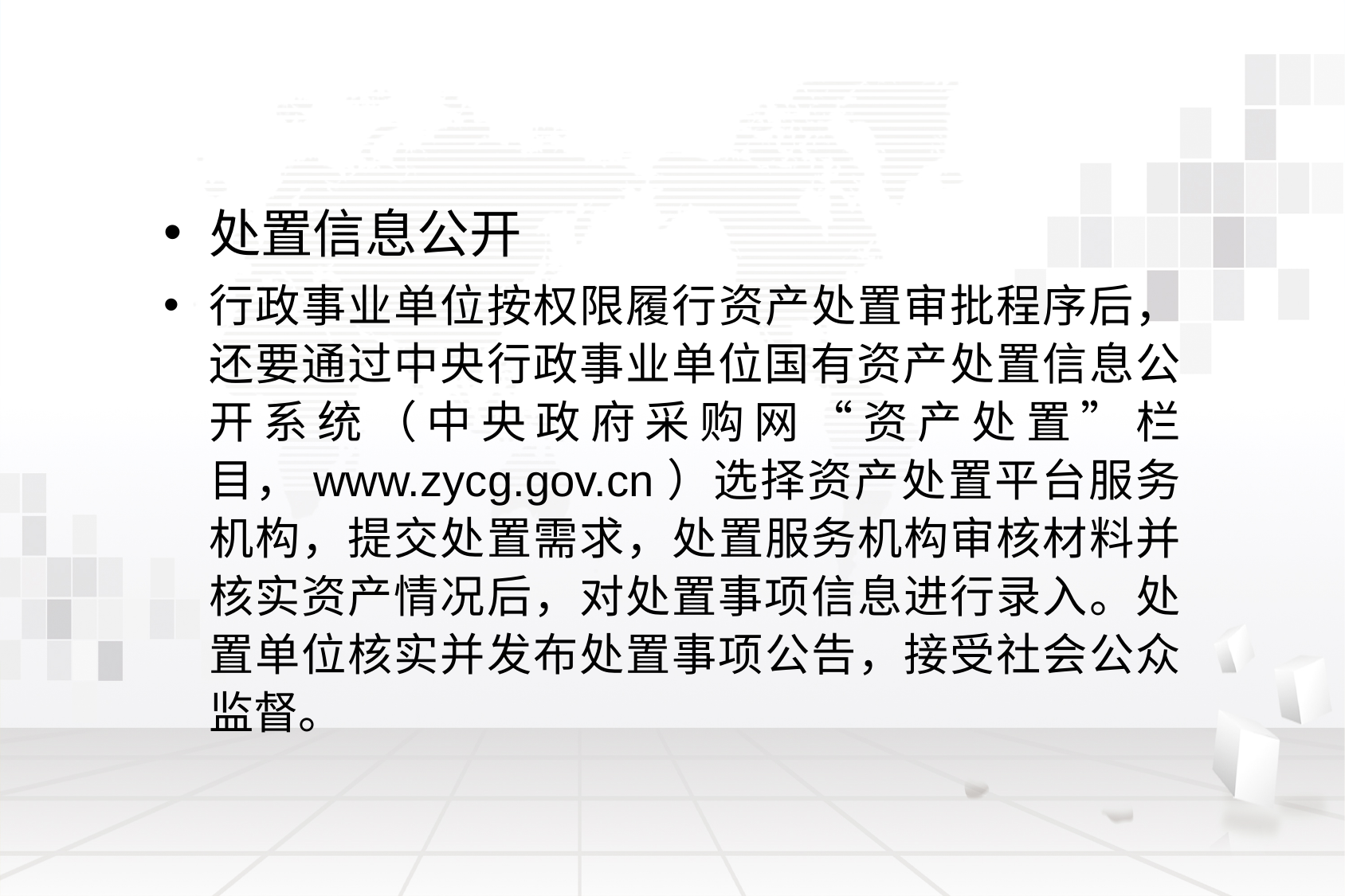

处置信息公开
行政事业单位按权限履行资产处置审批程序后，还要通过中央行政事业单位国有资产处置信息公开系统（中央政府采购网“资产处置”栏目，www.zycg.gov.cn）选择资产处置平台服务机构，提交处置需求，处置服务机构审核材料并核实资产情况后，对处置事项信息进行录入。处置单位核实并发布处置事项公告，接受社会公众监督。